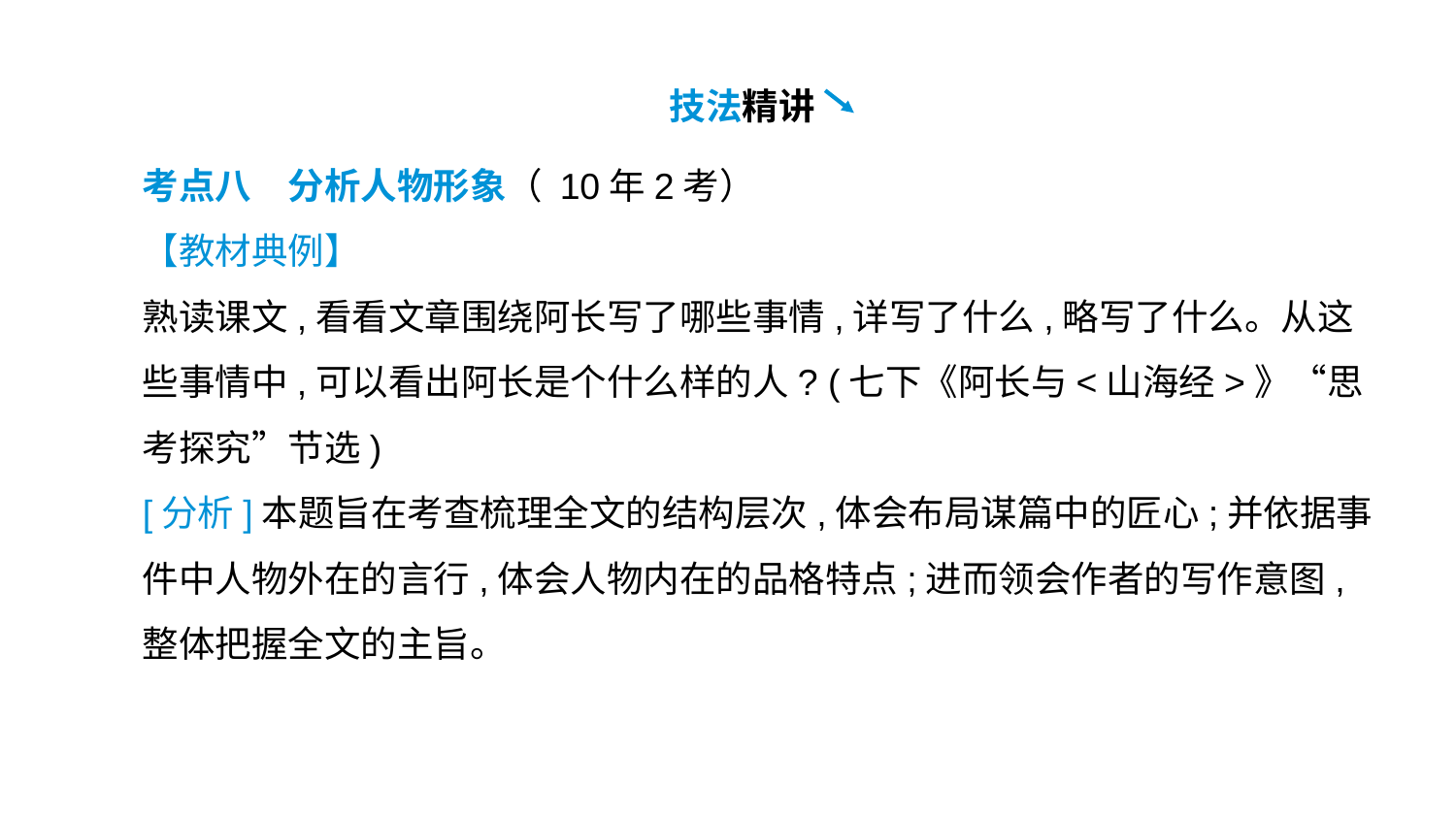

技法精讲
考点八　分析人物形象（ 10年2考）
【教材典例】
熟读课文,看看文章围绕阿长写了哪些事情,详写了什么,略写了什么。从这些事情中,可以看出阿长是个什么样的人? (七下《阿长与<山海经>》“思考探究”节选)
[分析]本题旨在考查梳理全文的结构层次,体会布局谋篇中的匠心;并依据事件中人物外在的言行,体会人物内在的品格特点;进而领会作者的写作意图,整体把握全文的主旨。